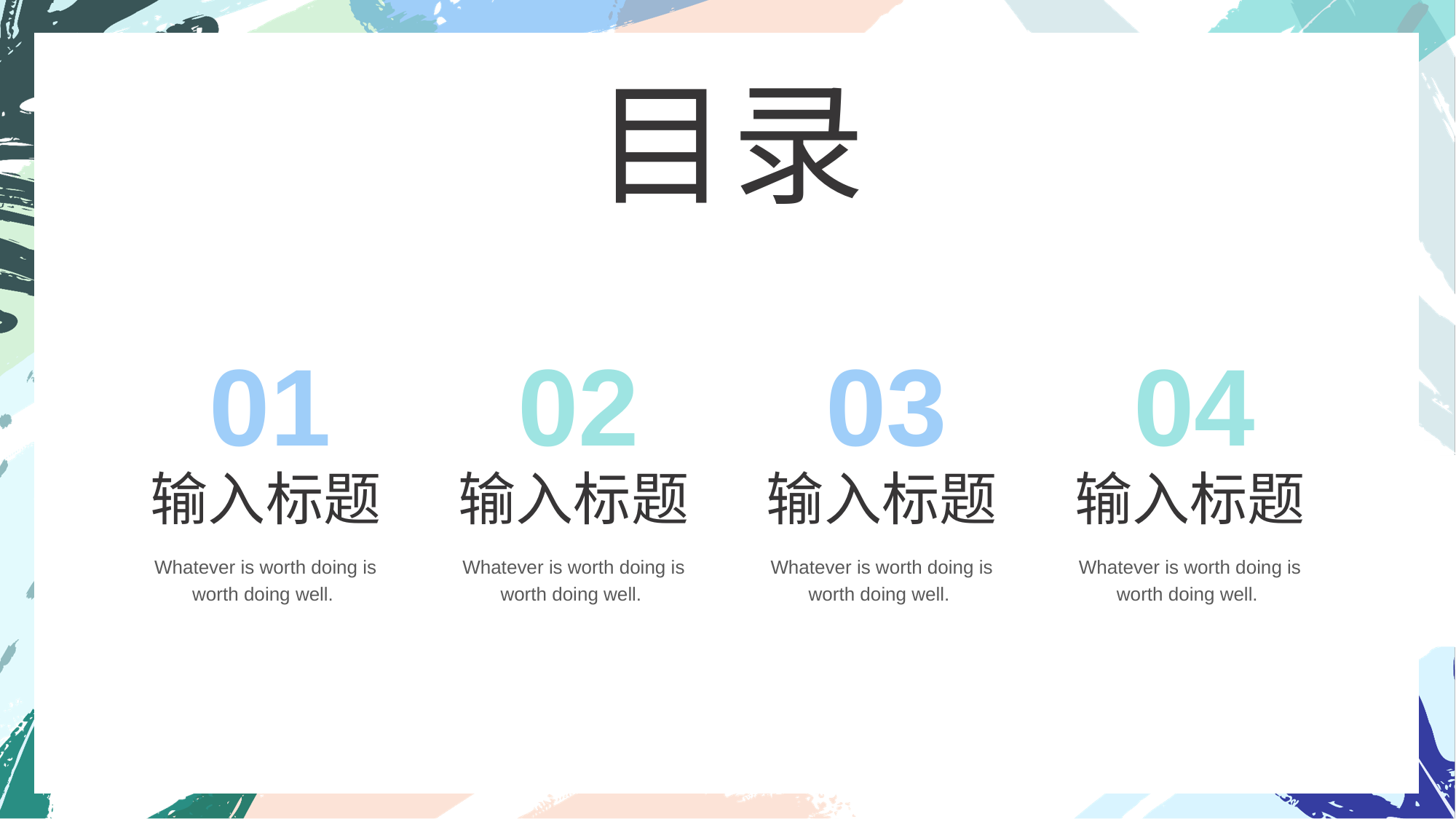

目录
01
02
03
04
输入标题
输入标题
输入标题
输入标题
Whatever is worth doing is worth doing well.
Whatever is worth doing is worth doing well.
Whatever is worth doing is worth doing well.
Whatever is worth doing is worth doing well.